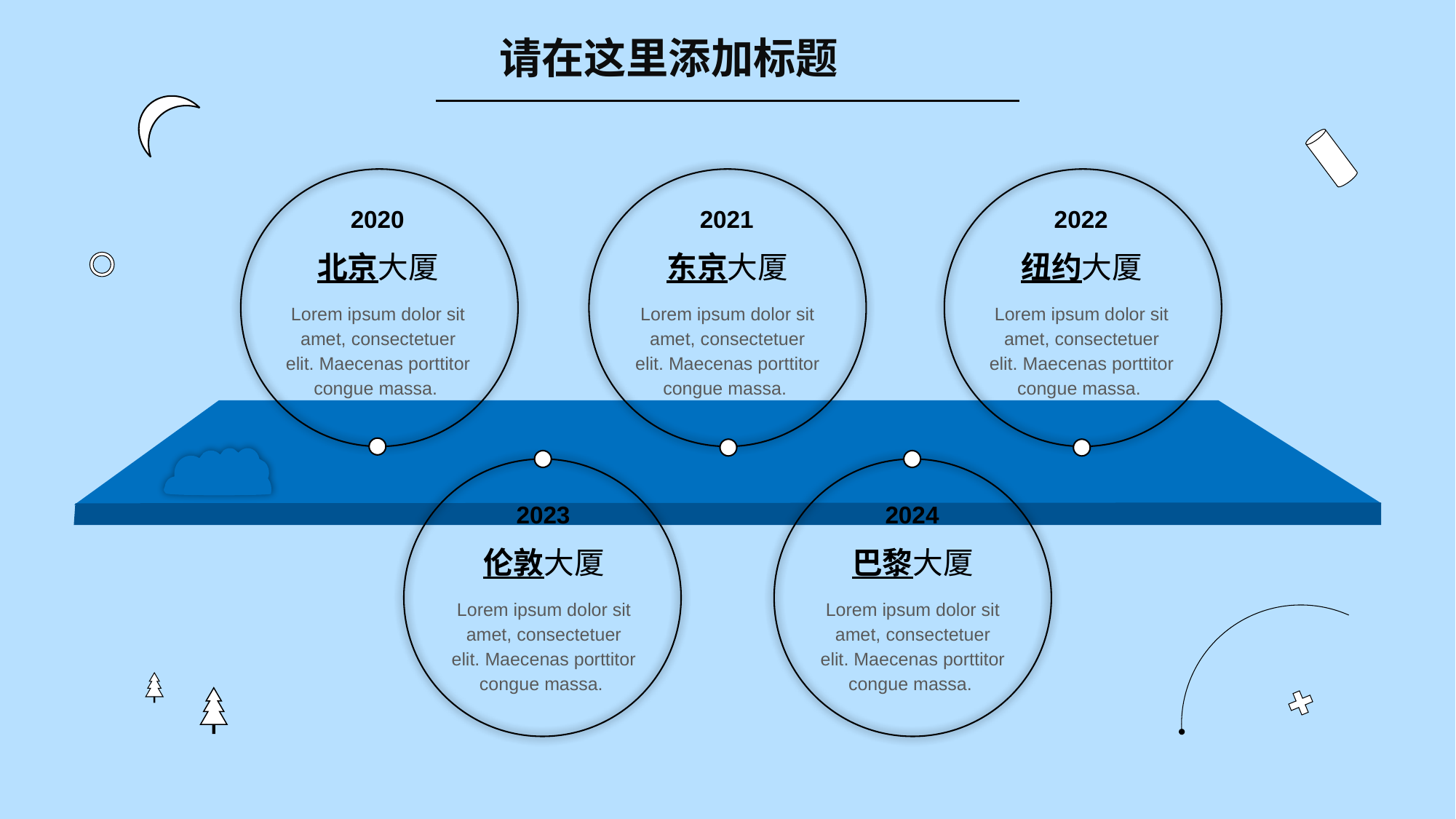

请在这里添加标题

2020
2021
2022
北京大厦
东京大厦
纽约大厦

Lorem ipsum dolor sit amet, consectetuer elit. Maecenas porttitor congue massa.
Lorem ipsum dolor sit amet, consectetuer elit. Maecenas porttitor congue massa.
Lorem ipsum dolor sit amet, consectetuer elit. Maecenas porttitor congue massa.

2023
2024
伦敦大厦
巴黎大厦
Lorem ipsum dolor sit amet, consectetuer elit. Maecenas porttitor congue massa.
Lorem ipsum dolor sit amet, consectetuer elit. Maecenas porttitor congue massa.